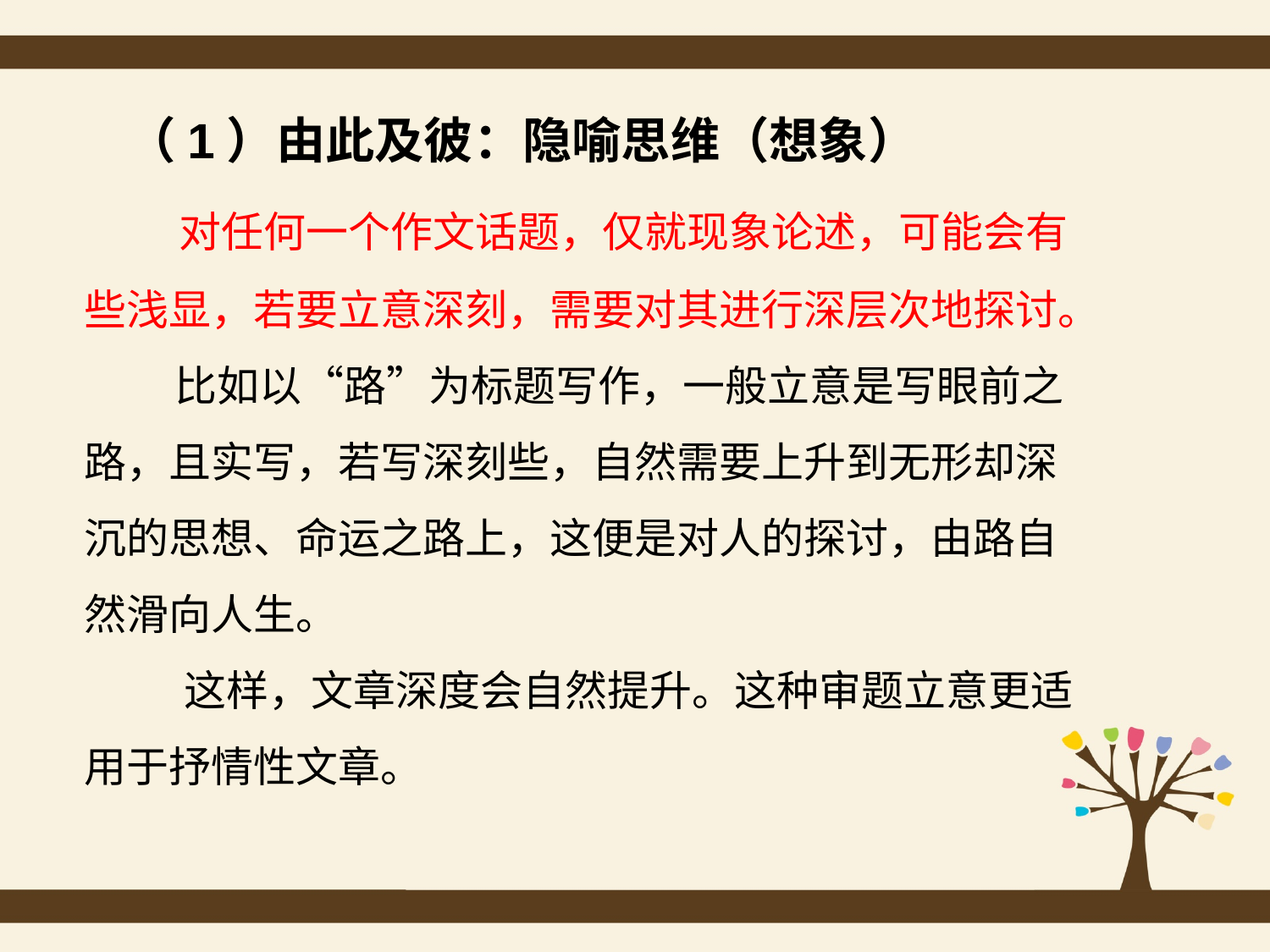

（1）由此及彼：隐喻思维（想象）
    对任何一个作文话题，仅就现象论述，可能会有些浅显，若要立意深刻，需要对其进行深层次地探讨。
    比如以“路”为标题写作，一般立意是写眼前之路，且实写，若写深刻些，自然需要上升到无形却深沉的思想、命运之路上，这便是对人的探讨，由路自然滑向人生。
     这样，文章深度会自然提升。这种审题立意更适用于抒情性文章。